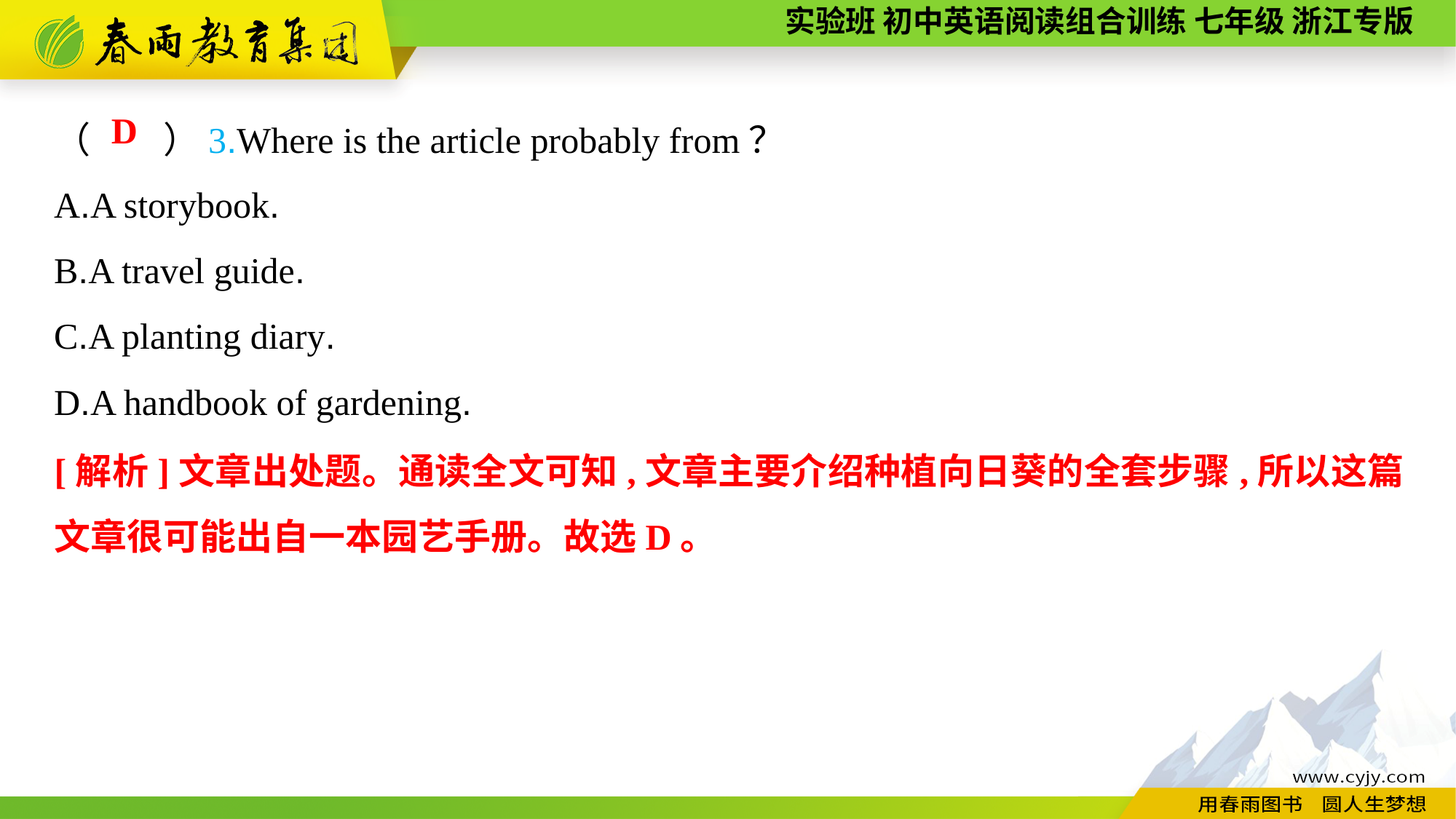

（　　）3.Where is the article probably from？
A.A storybook.
B.A travel guide.
C.A planting diary.
D.A handbook of gardening.
D
[解析]文章出处题。通读全文可知,文章主要介绍种植向日葵的全套步骤,所以这篇文章很可能出自一本园艺手册。故选D。